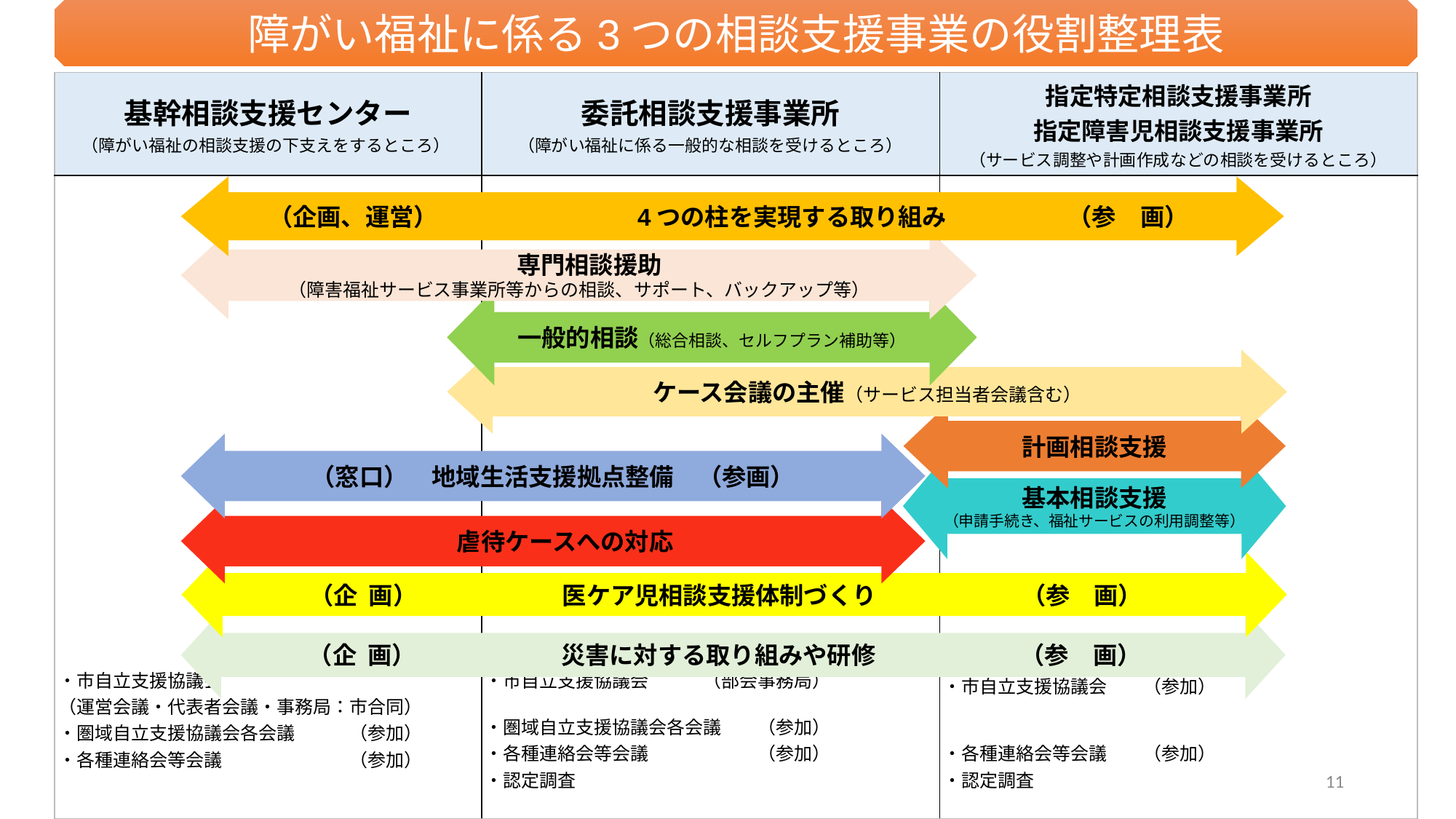

障がい福祉に係る3つの相談支援事業の役割整理表
| 基幹相談支援センター （障がい福祉の相談支援の下支えをするところ） | 委託相談支援事業所 （障がい福祉に係る一般的な相談を受けるところ） | 指定特定相談支援事業所 指定障害児相談支援事業所 （サービス調整や計画作成などの相談を受けるところ） |
| --- | --- | --- |
| ・市自立支援協議会 （運営会議・代表者会議・事務局：市合同） ・圏域自立支援協議会各会議　　　（参加） ・各種連絡会等会議　　　　　　　（参加） | ・市自立支援協議会　　　（部会事務局） ・圏域自立支援協議会各会議　　（参加） ・各種連絡会等会議　　　　　　（参加） ・認定調査 | ・市自立支援協議会　　（参加） ・各種連絡会等会議　　（参加） ・認定調査 |
　　（企画、運営）　　　　　　　　4つの柱を実現する取り組み　　　　　（参　画）
　専門相談援助
（障害福祉サービス事業所等からの相談、サポート、バックアップ等）
一般的相談（総合相談、セルフプラン補助等）
ケース会議の主催（サービス担当者会議含む）
計画相談支援
（窓口）　地域生活支援拠点整備　（参画）
基本相談支援
（申請手続き、福祉サービスの利用調整等）
　虐待ケースへの対応
　　　　（企  画）　　　　　　医ケア児相談支援体制づくり　　　　　　（参　画）
　　　　（企  画）　　　　　　災害に対する取り組みや研修　　　　　　（参　画）
11